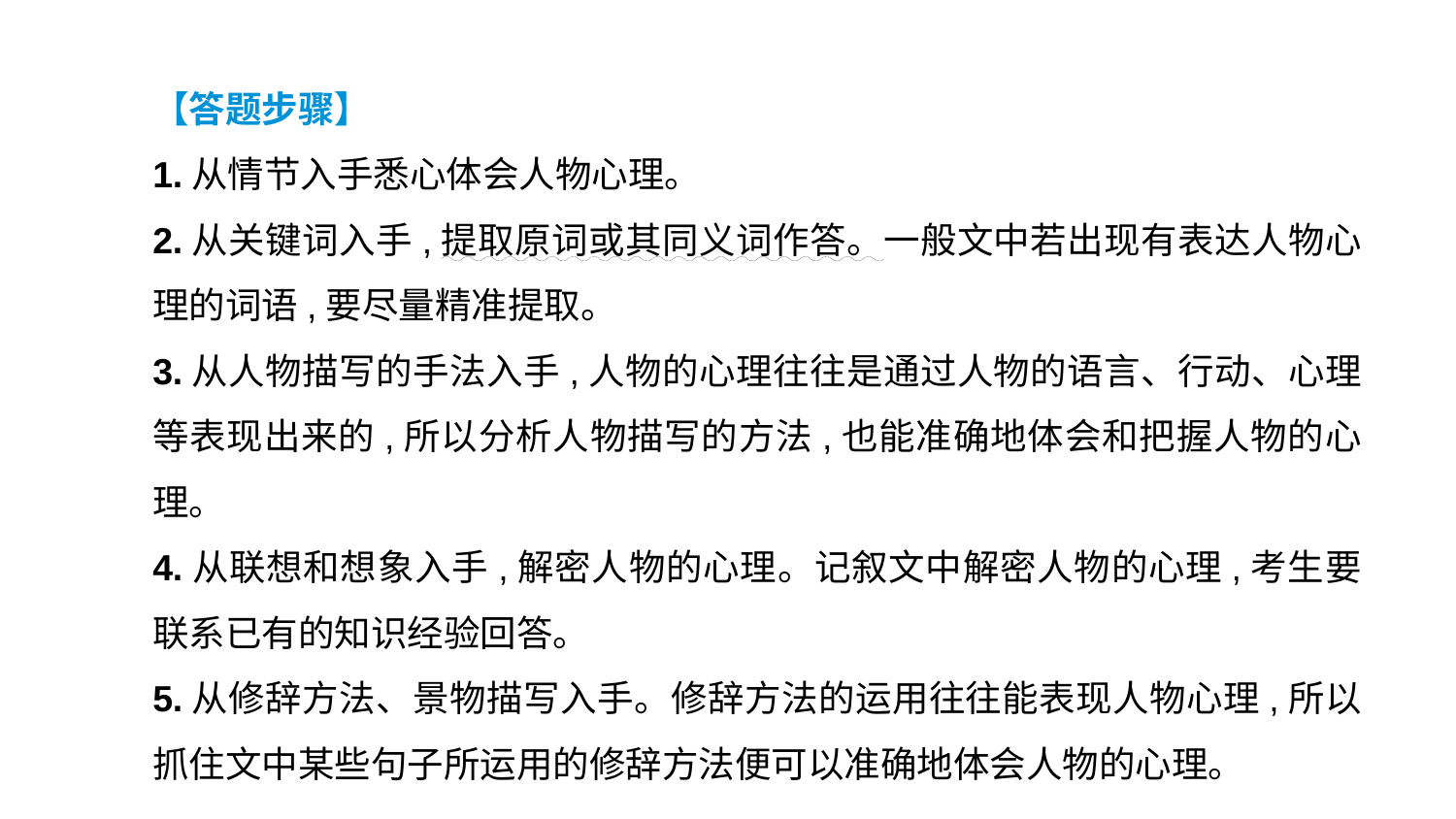

【答题步骤】
1.从情节入手悉心体会人物心理。
2.从关键词入手,提取原词或其同义词作答。一般文中若出现有表达人物心理的词语,要尽量精准提取。
3.从人物描写的手法入手,人物的心理往往是通过人物的语言、行动、心理等表现出来的,所以分析人物描写的方法,也能准确地体会和把握人物的心理。
4.从联想和想象入手,解密人物的心理。记叙文中解密人物的心理,考生要联系已有的知识经验回答。
5.从修辞方法、景物描写入手。修辞方法的运用往往能表现人物心理,所以抓住文中某些句子所运用的修辞方法便可以准确地体会人物的心理。